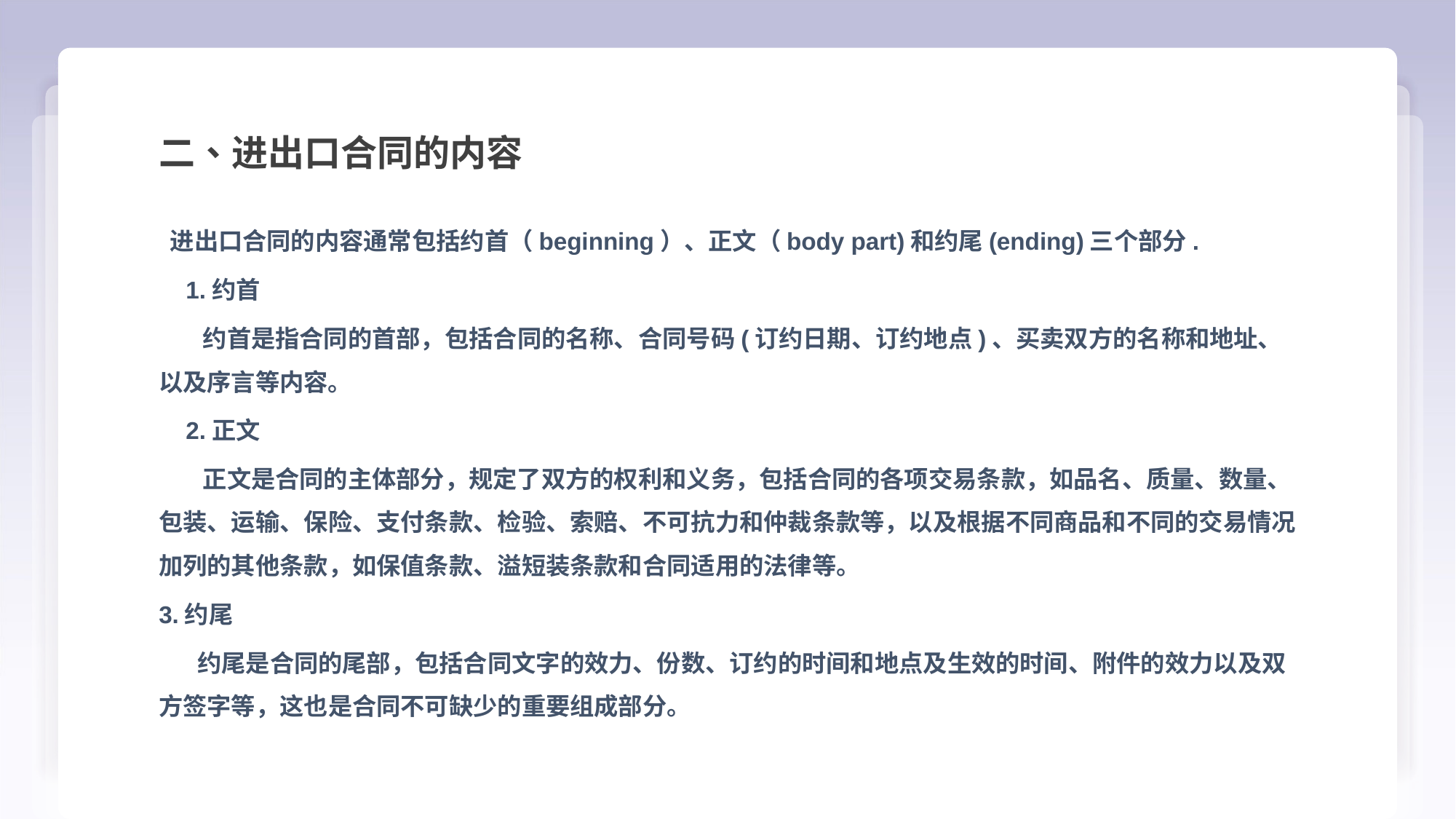

二、进出口合同的内容
 进出口合同的内容通常包括约首（beginning）、正文（body part)和约尾(ending)三个部分.
    1.约首
       约首是指合同的首部，包括合同的名称、合同号码(订约日期、订约地点)、买卖双方的名称和地址、以及序言等内容。
    2.正文
       正文是合同的主体部分，规定了双方的权利和义务，包括合同的各项交易条款，如品名、质量、数量、包装、运输、保险、支付条款、检验、索赔、不可抗力和仲裁条款等，以及根据不同商品和不同的交易情况加列的其他条款，如保值条款、溢短装条款和合同适用的法律等。
3.约尾
      约尾是合同的尾部，包括合同文字的效力、份数、订约的时间和地点及生效的时间、附件的效力以及双方签字等，这也是合同不可缺少的重要组成部分。